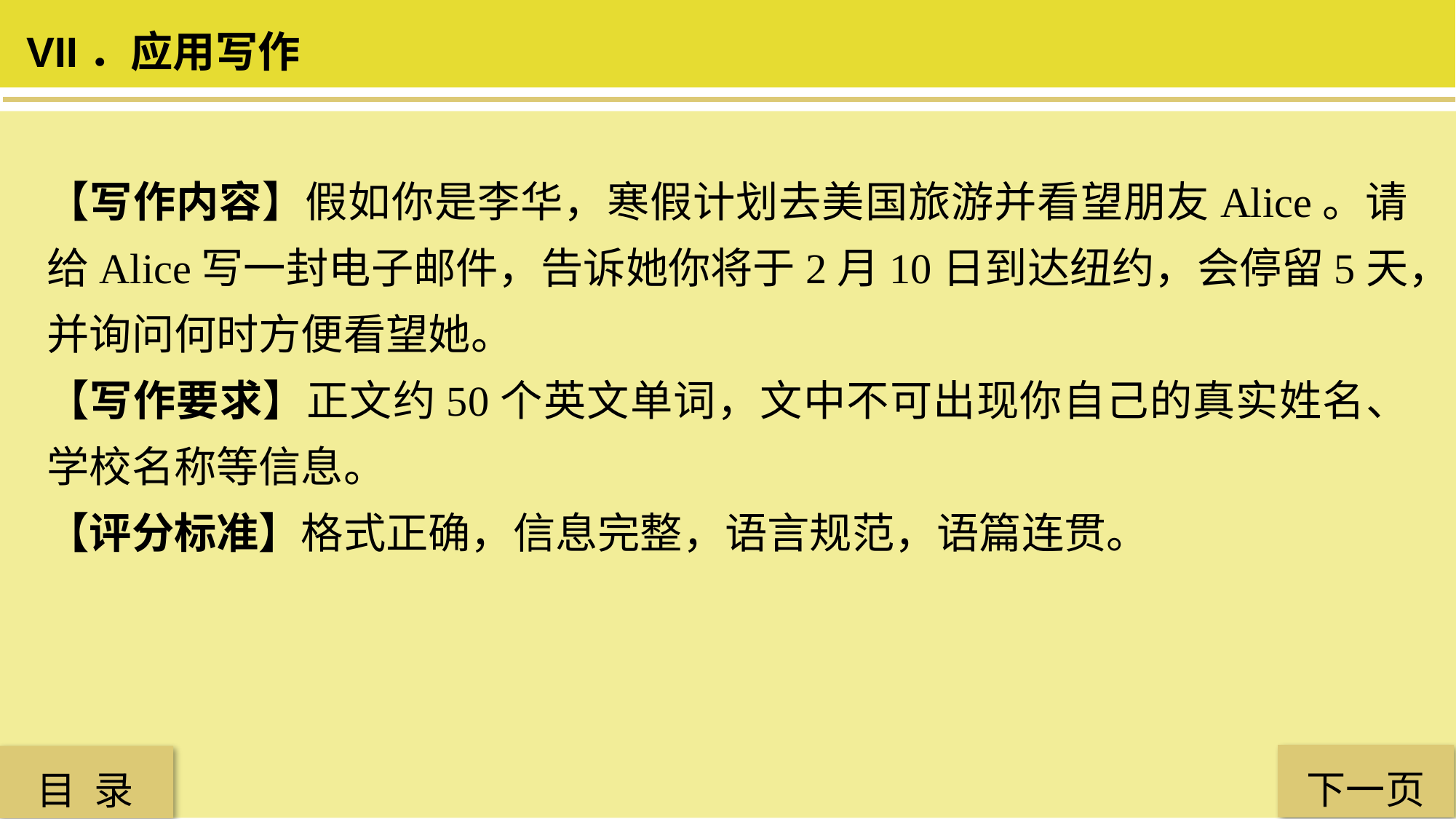

VII．应用写作
【写作内容】假如你是李华，寒假计划去美国旅游并看望朋友Alice。请给Alice写一封电子邮件，告诉她你将于2月10日到达纽约，会停留5天，并询问何时方便看望她。
【写作要求】正文约50个英文单词，文中不可出现你自己的真实姓名、学校名称等信息。
【评分标准】格式正确，信息完整，语言规范，语篇连贯。